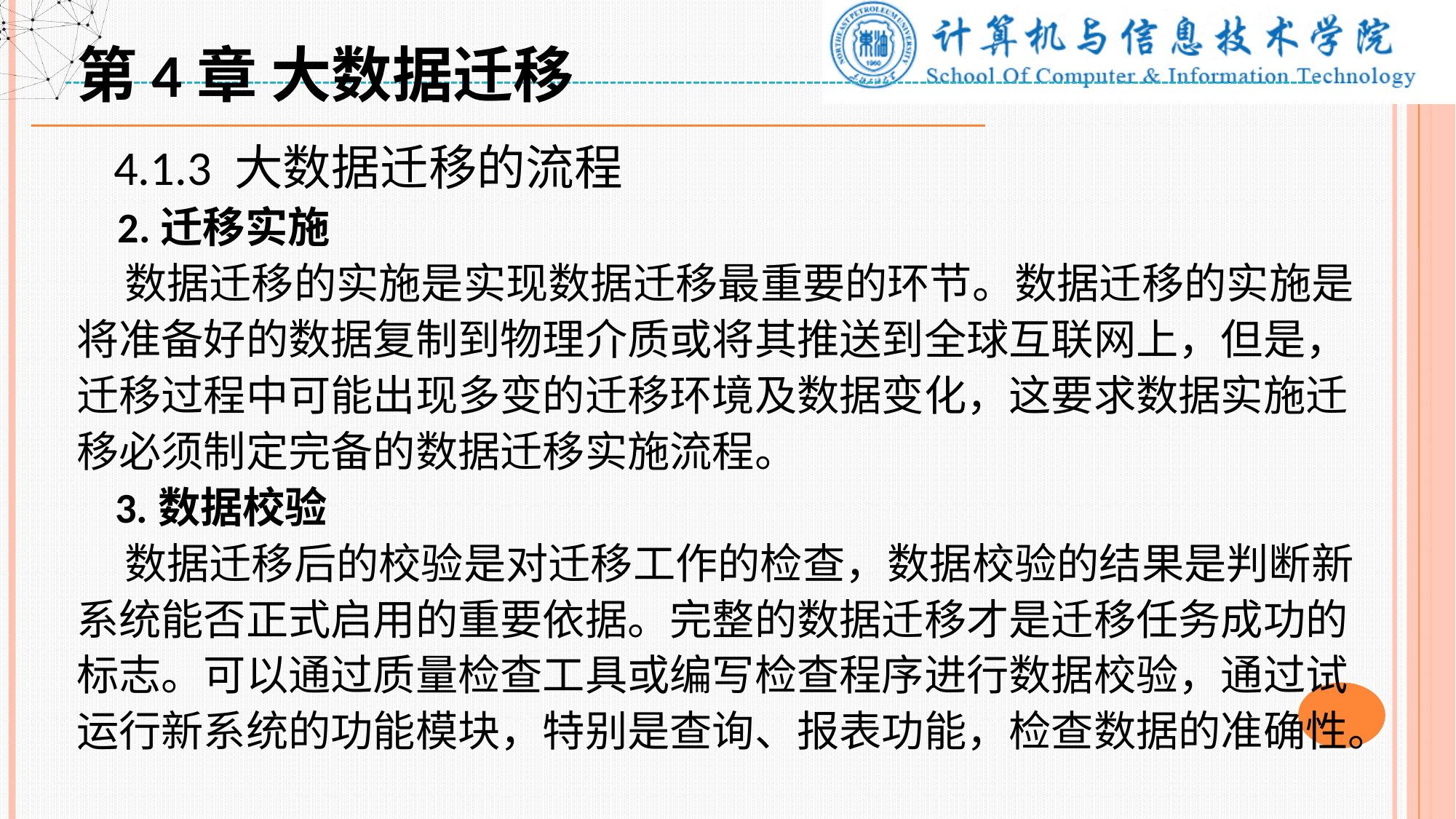

第4章 大数据迁移
    4.1.3 大数据迁移的流程
     2.迁移实施
    数据迁移的实施是实现数据迁移最重要的环节。数据迁移的实施是将准备好的数据复制到物理介质或将其推送到全球互联网上，但是，迁移过程中可能出现多变的迁移环境及数据变化，这要求数据实施迁移必须制定完备的数据迁移实施流程。
    3.数据校验
    数据迁移后的校验是对迁移工作的检查，数据校验的结果是判断新系统能否正式启用的重要依据。完整的数据迁移才是迁移任务成功的标志。可以通过质量检查工具或编写检查程序进行数据校验，通过试运行新系统的功能模块，特别是查询、报表功能，检查数据的准确性。